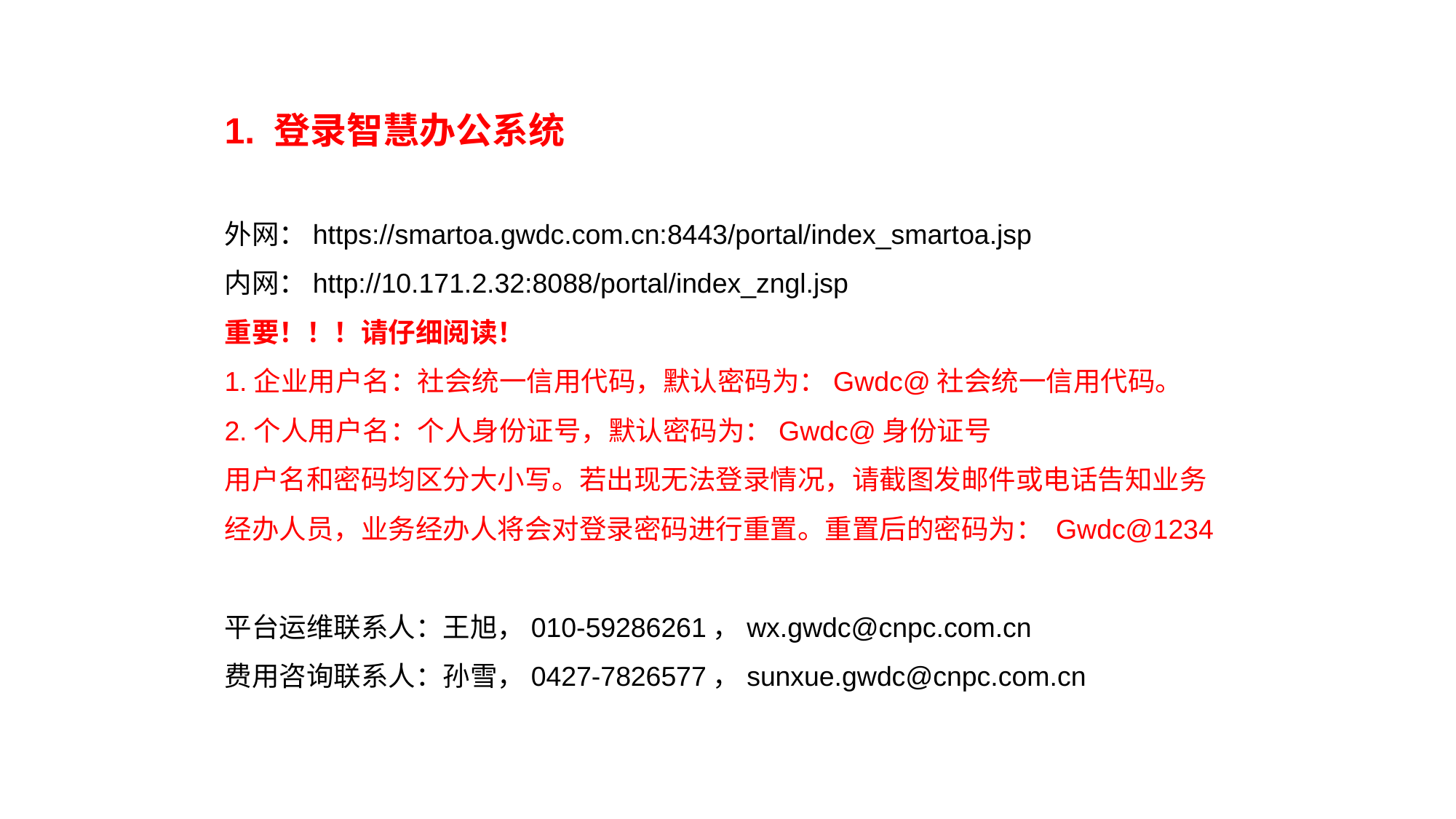

1. 登录智慧办公系统

外网：https://smartoa.gwdc.com.cn:8443/portal/index_smartoa.jsp
内网：http://10.171.2.32:8088/portal/index_zngl.jsp
重要！！！请仔细阅读！
1.企业用户名：社会统一信用代码，默认密码为：Gwdc@社会统一信用代码。
2.个人用户名：个人身份证号，默认密码为：Gwdc@身份证号
用户名和密码均区分大小写。若出现无法登录情况，请截图发邮件或电话告知业务经办人员，业务经办人将会对登录密码进行重置。重置后的密码为： Gwdc@1234

平台运维联系人：王旭，010-59286261，wx.gwdc@cnpc.com.cn
费用咨询联系人：孙雪，0427-7826577，sunxue.gwdc@cnpc.com.cn